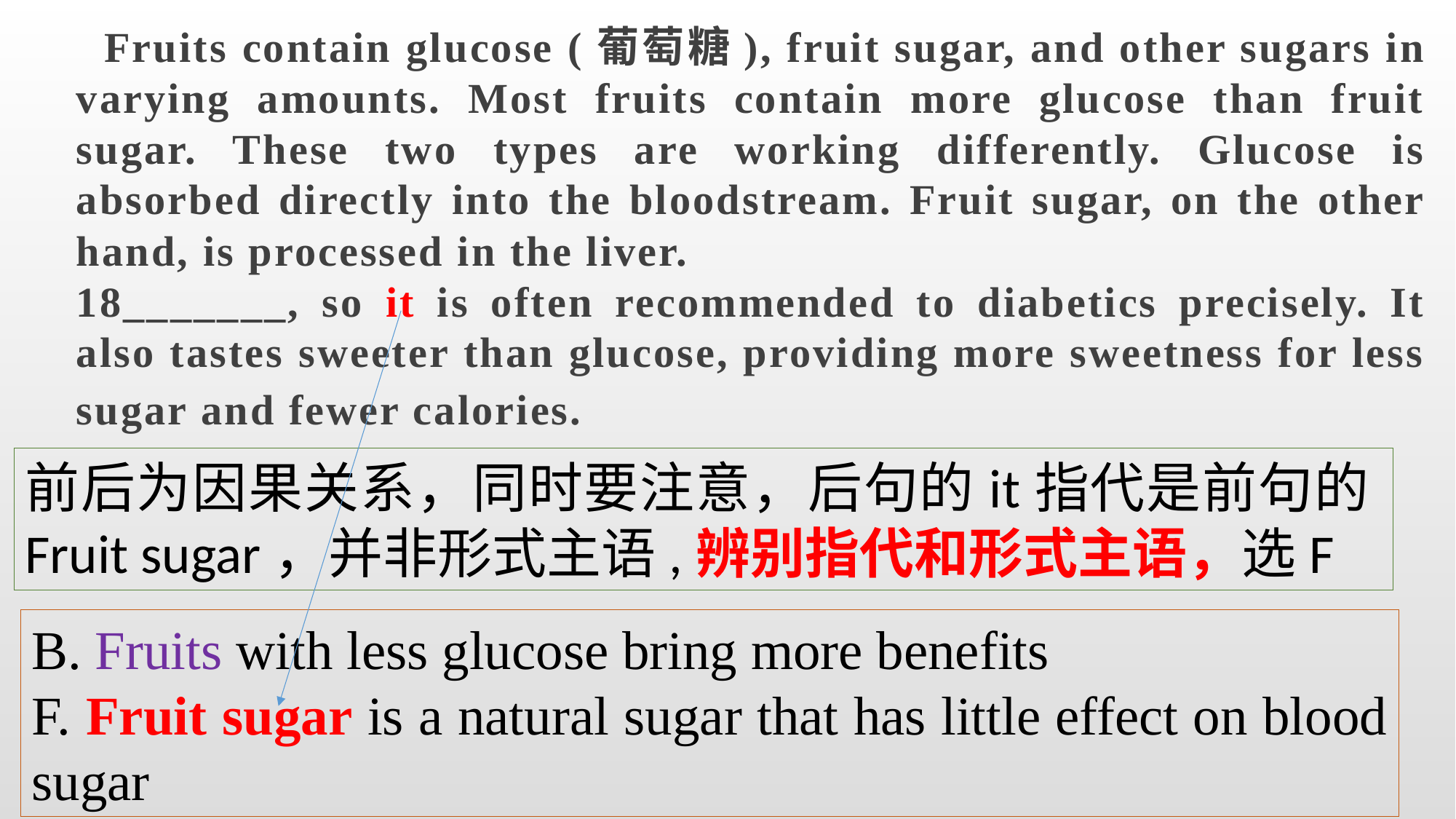

Fruits contain glucose (葡萄糖), fruit sugar, and other sugars in varying amounts. Most fruits contain more glucose than fruit sugar. These two types are working differently. Glucose is absorbed directly into the bloodstream. Fruit sugar, on the other hand, is processed in the liver.
18_______, so it is often recommended to diabetics precisely. It also tastes sweeter than glucose, providing more sweetness for less sugar and fewer calories.

前后为因果关系，同时要注意，后句的it指代是前句的Fruit sugar，并非形式主语,辨别指代和形式主语，选F
B. Fruits with less glucose bring more benefits
F. Fruit sugar is a natural sugar that has little effect on blood sugar